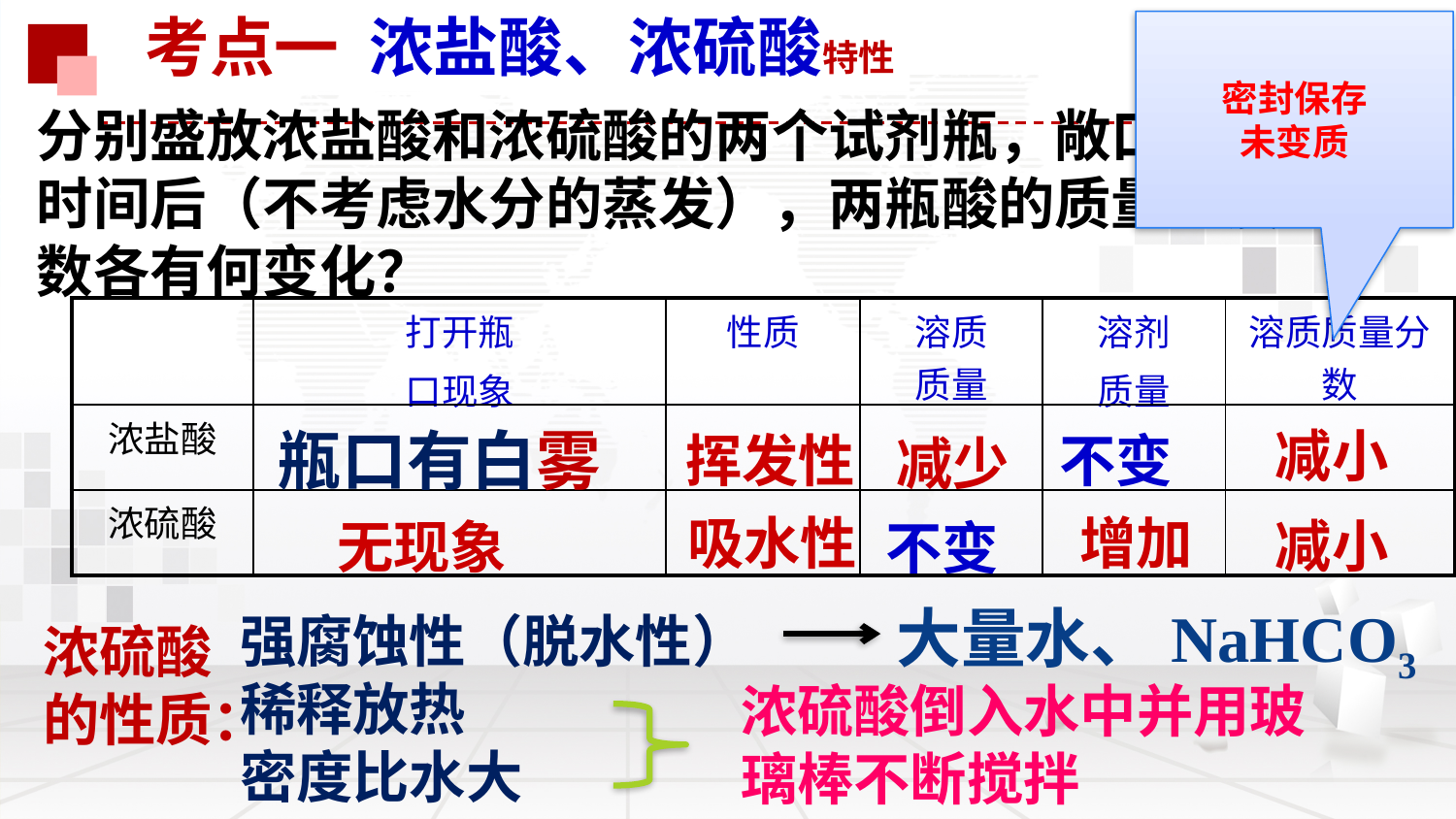

考点一  浓盐酸、浓硫酸特性
密封保存
未变质
分别盛放浓盐酸和浓硫酸的两个试剂瓶，敞口放置一段时间后（不考虑水分的蒸发），两瓶酸的质量、质量分数各有何变化？
|  | 打开瓶 口现象 | 性质 | 溶质 质量 | 溶剂 质量 | 溶质质量分数 |
| --- | --- | --- | --- | --- | --- |
| 浓盐酸 |  |  |  |  |  |
| 浓硫酸 |  |  |  |  |  |
瓶口有白雾
减小
不变
挥发性
减少
吸水性
增加
减小
无现象
不变
大量水、NaHCO3
强腐蚀性（脱水性）
稀释放热
密度比水大
浓硫酸
的性质：
浓硫酸倒入水中并用玻璃棒不断搅拌